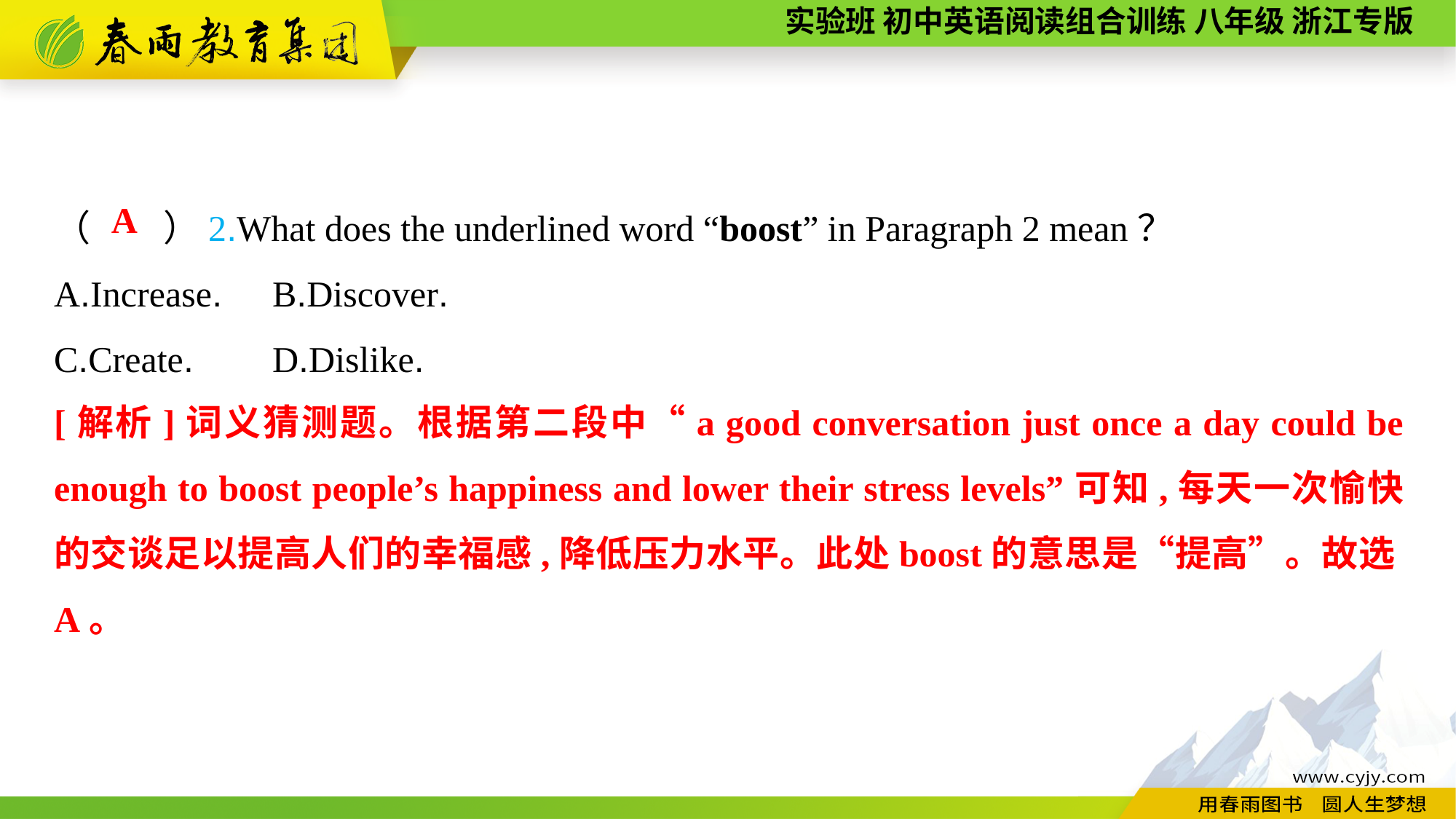

（　　）2.What does the underlined word “boost” in Paragraph 2 mean？
A.Increase.	B.Discover.
C.Create.	D.Dislike.
A
[解析]词义猜测题。根据第二段中“a good conversation just once a day could be enough to boost people’s happiness and lower their stress levels”可知,每天一次愉快的交谈足以提高人们的幸福感,降低压力水平。此处boost的意思是“提高”。故选A。